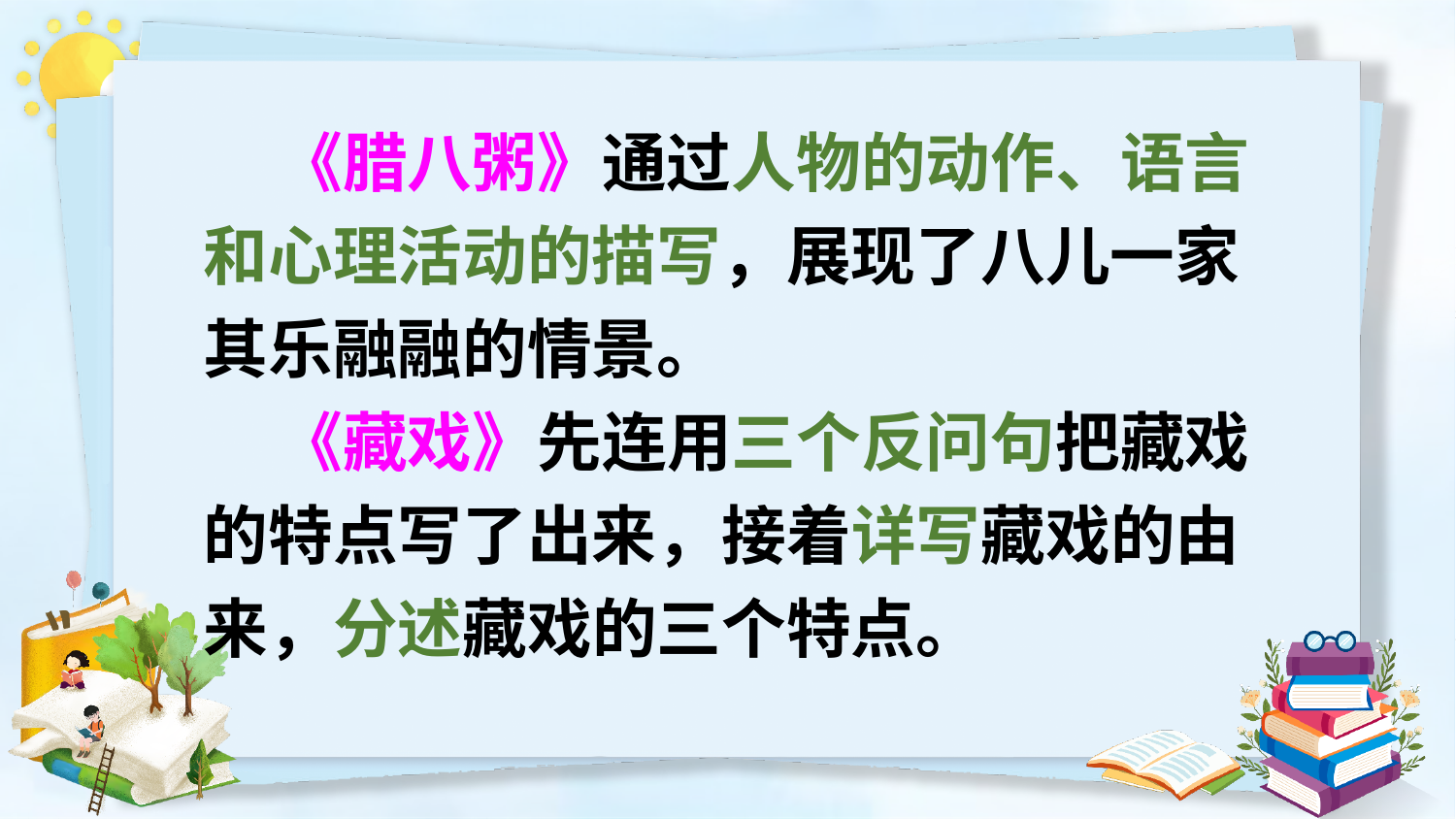

《腊八粥》通过人物的动作、语言和心理活动的描写，展现了八儿一家其乐融融的情景。
    《藏戏》先连用三个反问句把藏戏的特点写了出来，接着详写藏戏的由来，分述藏戏的三个特点。